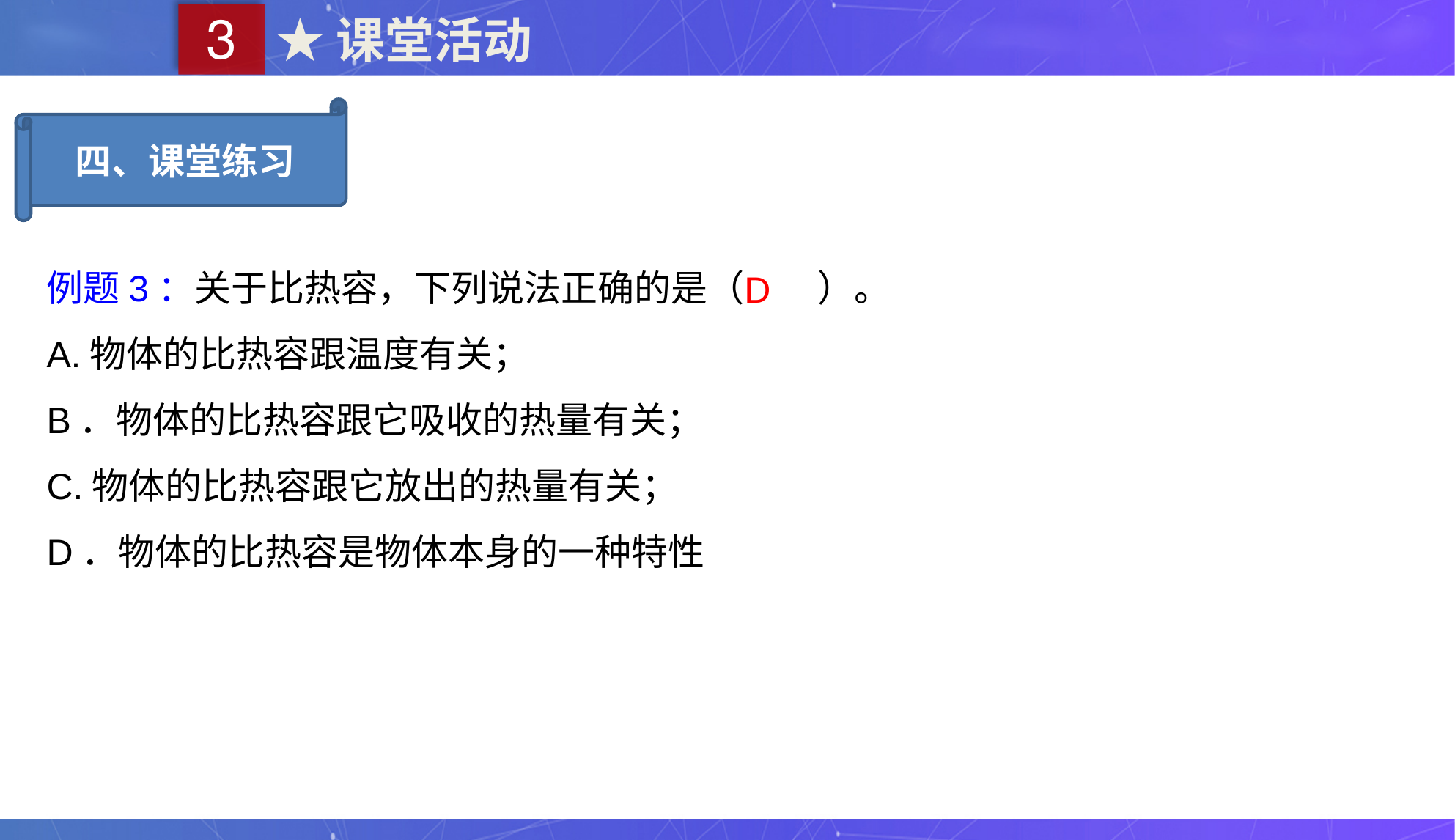

3
★课堂活动
四、课堂练习
例题3：关于比热容，下列说法正确的是（　　）。
A.物体的比热容跟温度有关；
B．物体的比热容跟它吸收的热量有关；
C.物体的比热容跟它放出的热量有关；
D．物体的比热容是物体本身的一种特性
D